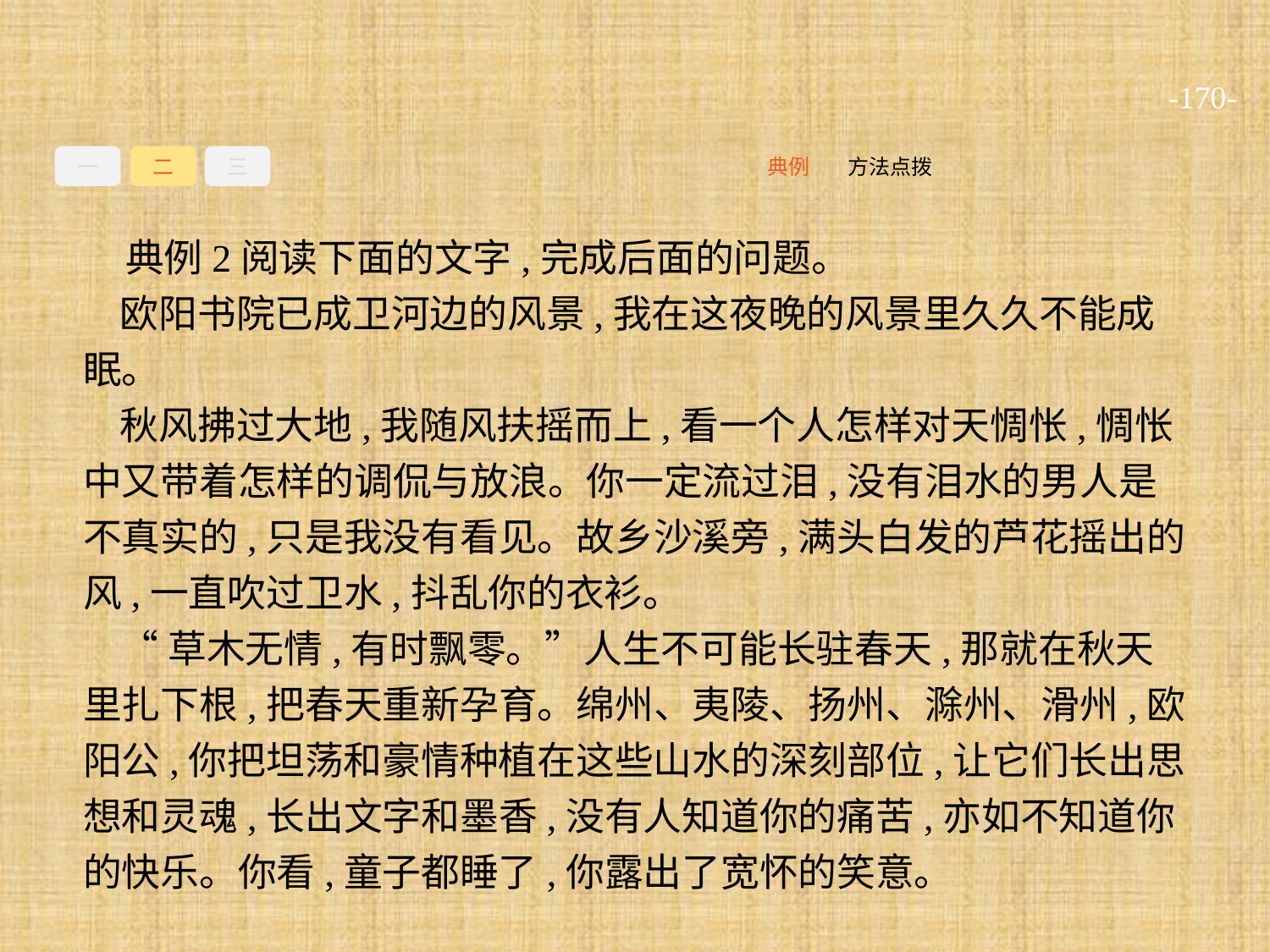

-170-
一
二
三
方法点拨
典例
典例2阅读下面的文字,完成后面的问题。
欧阳书院已成卫河边的风景,我在这夜晚的风景里久久不能成眠。
秋风拂过大地,我随风扶摇而上,看一个人怎样对天惆怅,惆怅中又带着怎样的调侃与放浪。你一定流过泪,没有泪水的男人是不真实的,只是我没有看见。故乡沙溪旁,满头白发的芦花摇出的风,一直吹过卫水,抖乱你的衣衫。
“草木无情,有时飘零。”人生不可能长驻春天,那就在秋天里扎下根,把春天重新孕育。绵州、夷陵、扬州、滁州、滑州,欧阳公,你把坦荡和豪情种植在这些山水的深刻部位,让它们长出思想和灵魂,长出文字和墨香,没有人知道你的痛苦,亦如不知道你的快乐。你看,童子都睡了,你露出了宽怀的笑意。